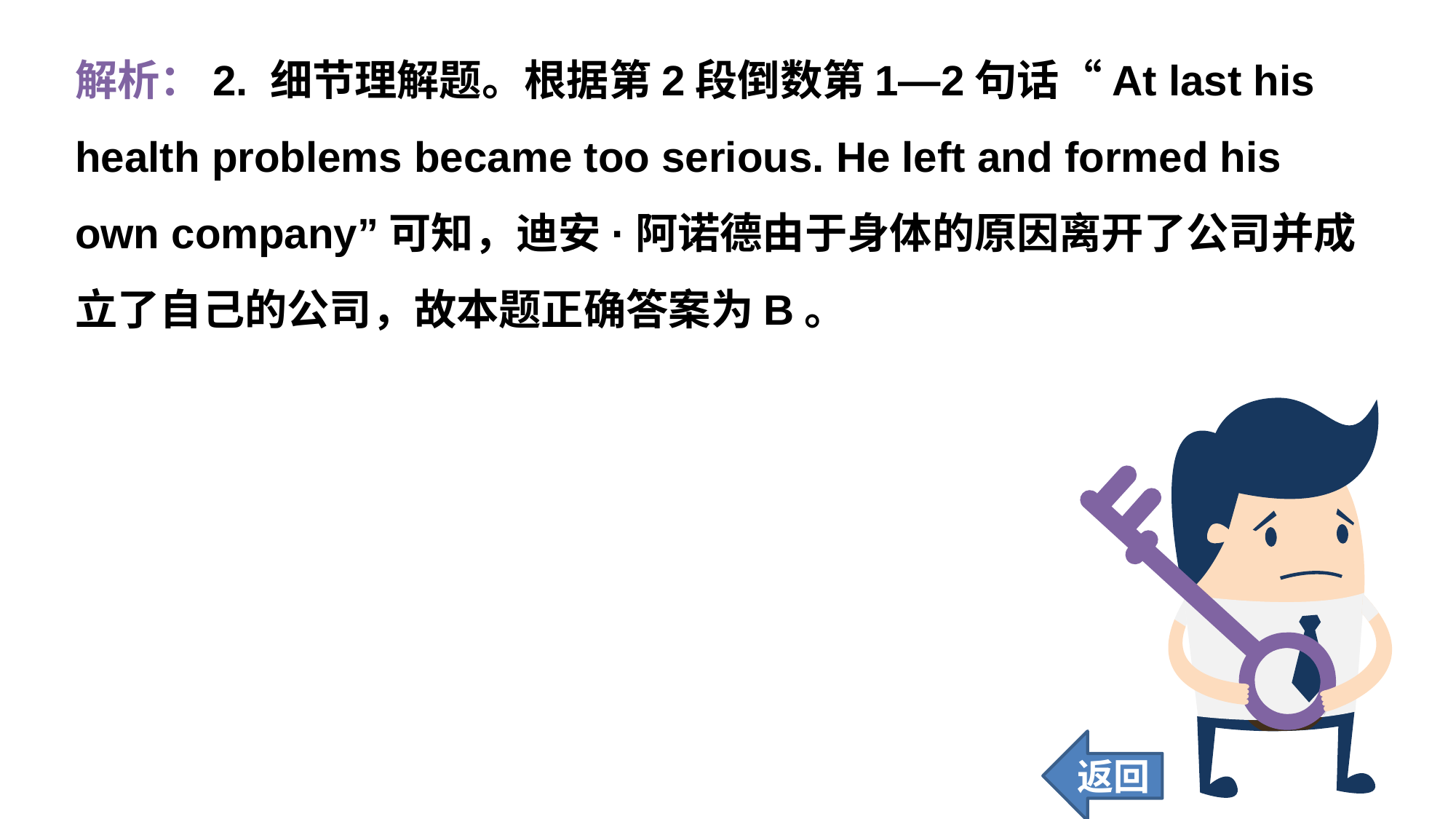

解析：2. 细节理解题。根据第2段倒数第1—2句话“At last his health problems became too serious. He left and formed his own company”可知，迪安·阿诺德由于身体的原因离开了公司并成立了自己的公司，故本题正确答案为B。

返回
92